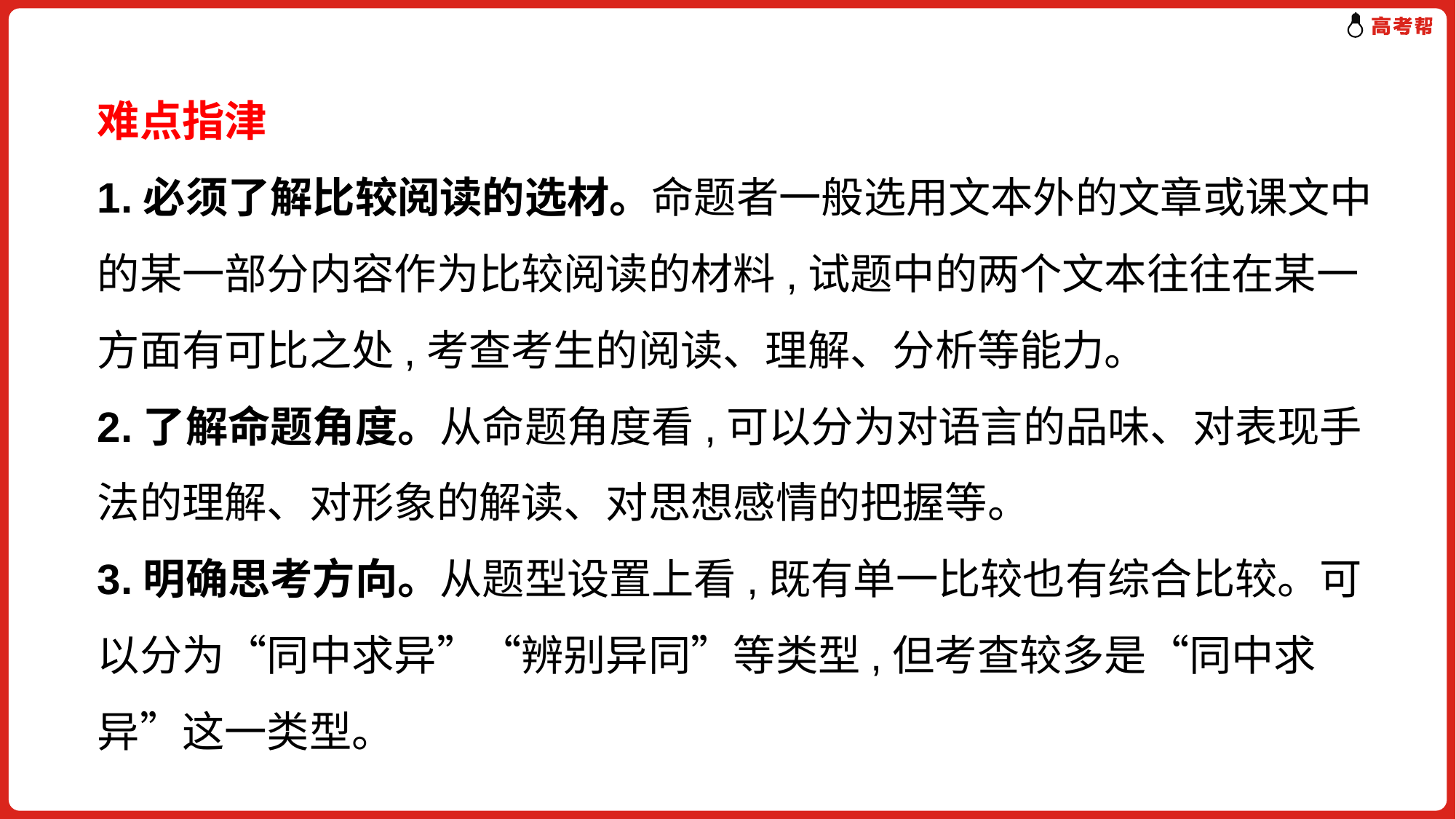

难点指津
1.必须了解比较阅读的选材。命题者一般选用文本外的文章或课文中的某一部分内容作为比较阅读的材料,试题中的两个文本往往在某一方面有可比之处,考查考生的阅读、理解、分析等能力。
2.了解命题角度。从命题角度看,可以分为对语言的品味、对表现手法的理解、对形象的解读、对思想感情的把握等。
3.明确思考方向。从题型设置上看,既有单一比较也有综合比较。可以分为“同中求异”“辨别异同”等类型,但考查较多是“同中求异”这一类型。